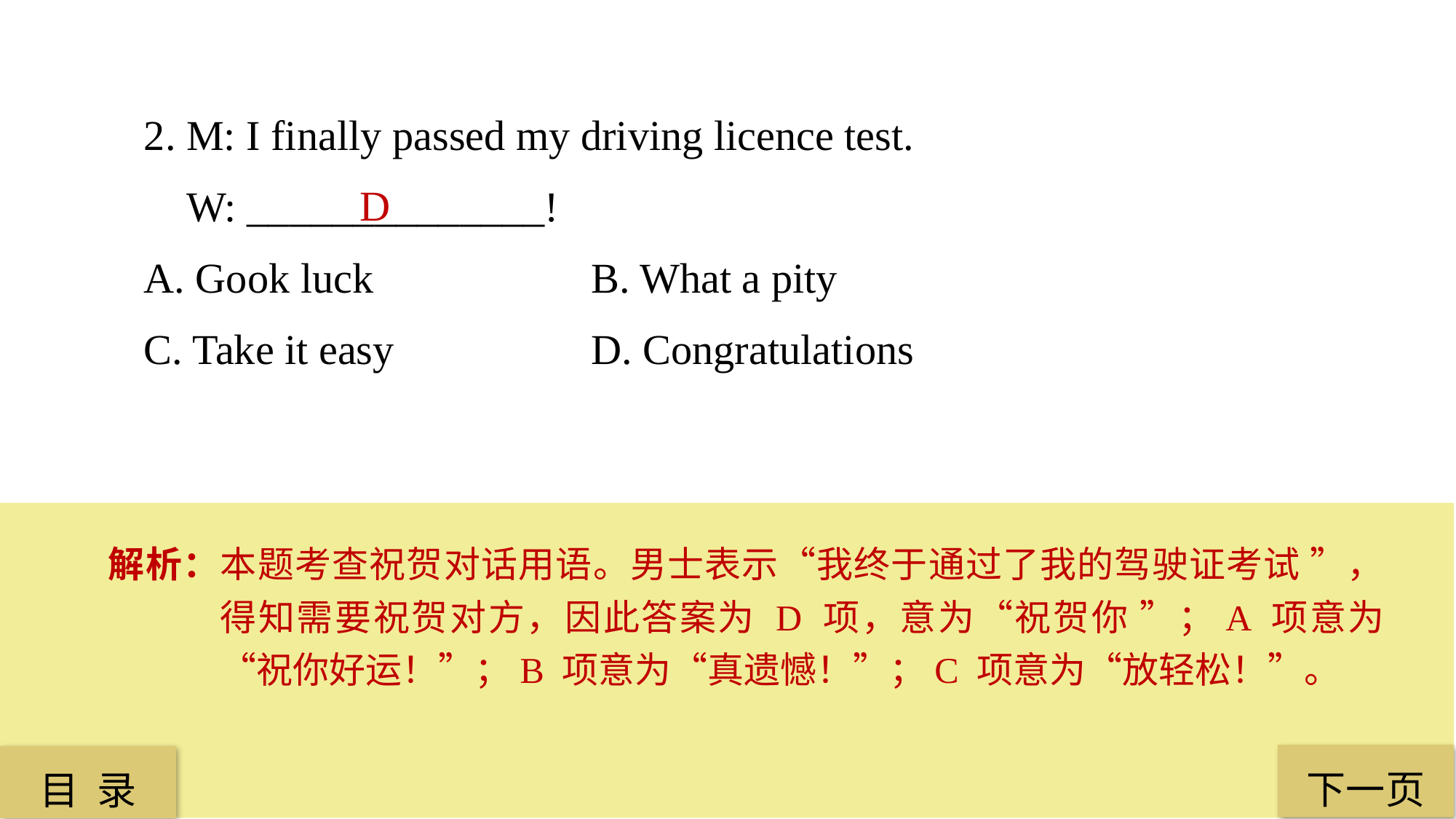

2. M: I finally passed my driving licence test.
    W: ______________!
A. Gook luck 	 	 B. What a pity
C. Take it easy 		 D. Congratulations
D
解析：本题考查祝贺对话用语。男士表示“我终于通过了我的驾驶证考试 ”，得知需要祝贺对方，因此答案为 D 项，意为“祝贺你 ”；A 项意为“祝你好运！”；B 项意为“真遗憾！”；C 项意为“放轻松！”。